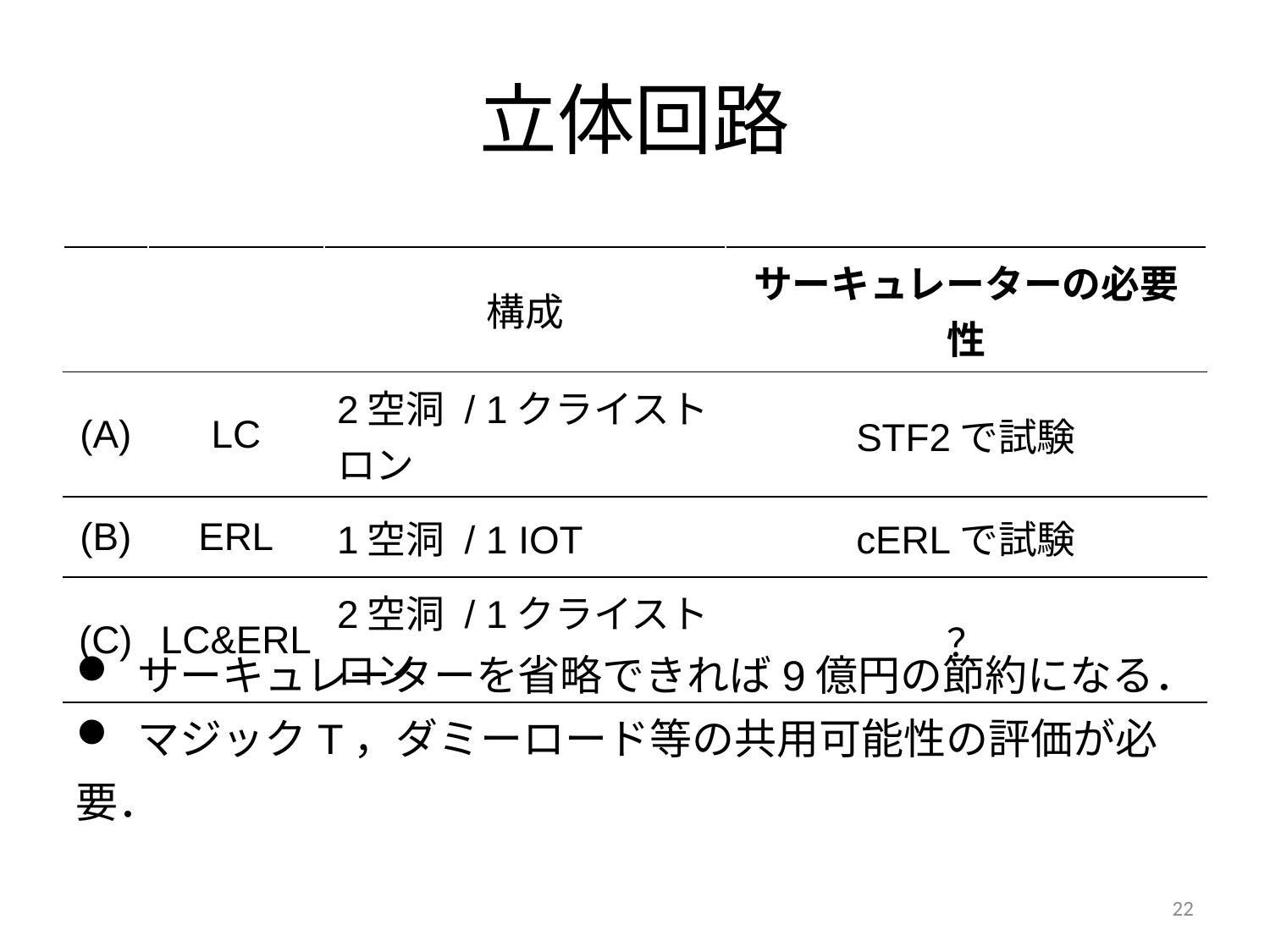

# 立体回路
|  |  | 構成 | サーキュレーターの必要性 |
| --- | --- | --- | --- |
| (A) | LC | 2空洞 / 1クライストロン | STF2で試験 |
| (B) | ERL | 1空洞 / 1 IOT | cERLで試験 |
| (C) | LC&ERL | 2空洞 / 1クライストロン | ？ |
 サーキュレーターを省略できれば9億円の節約になる．
 マジックT，ダミーロード等の共用可能性の評価が必要．
22